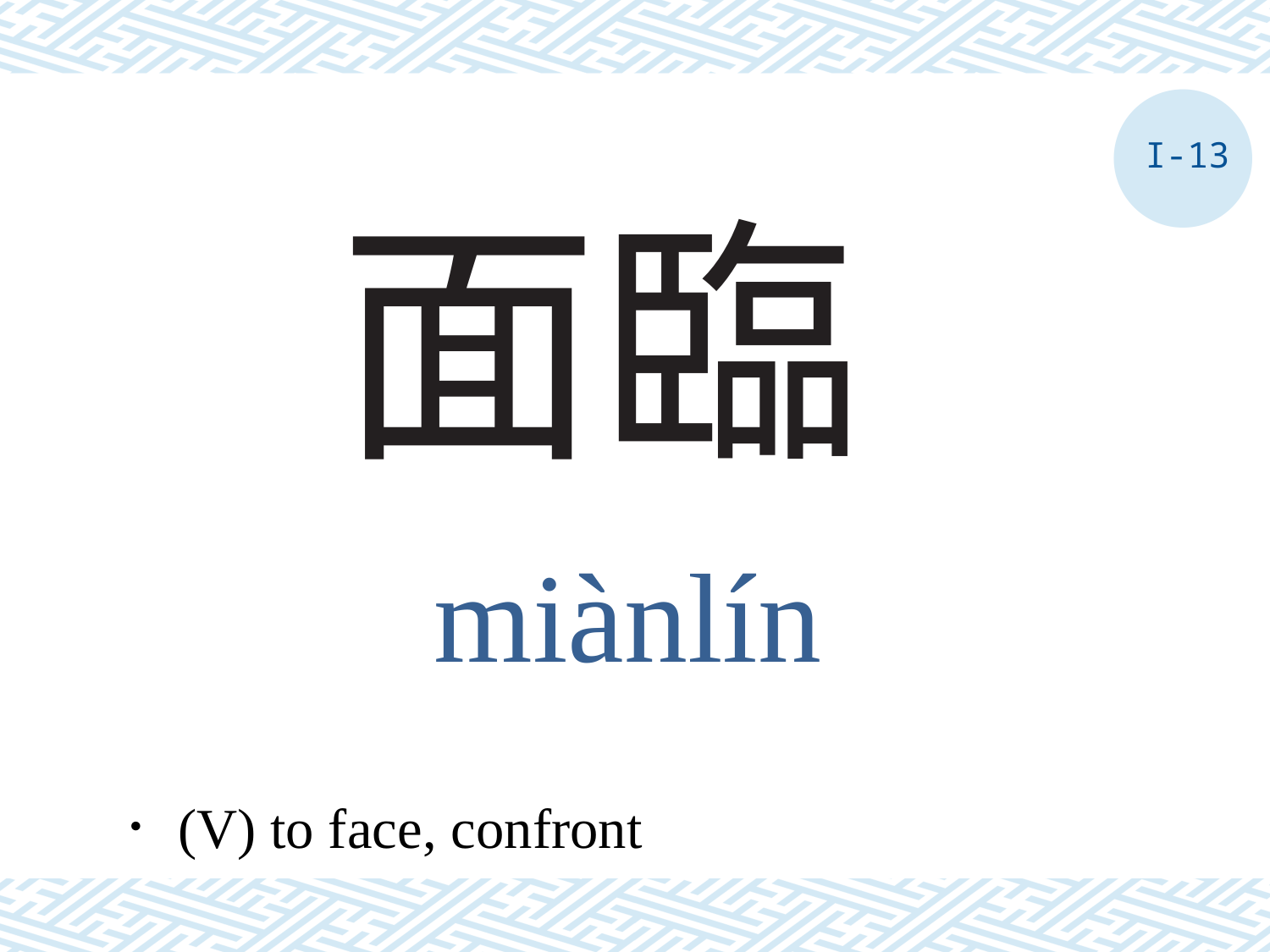

I-13

# 面臨
miànlín
．(V) to face, confront